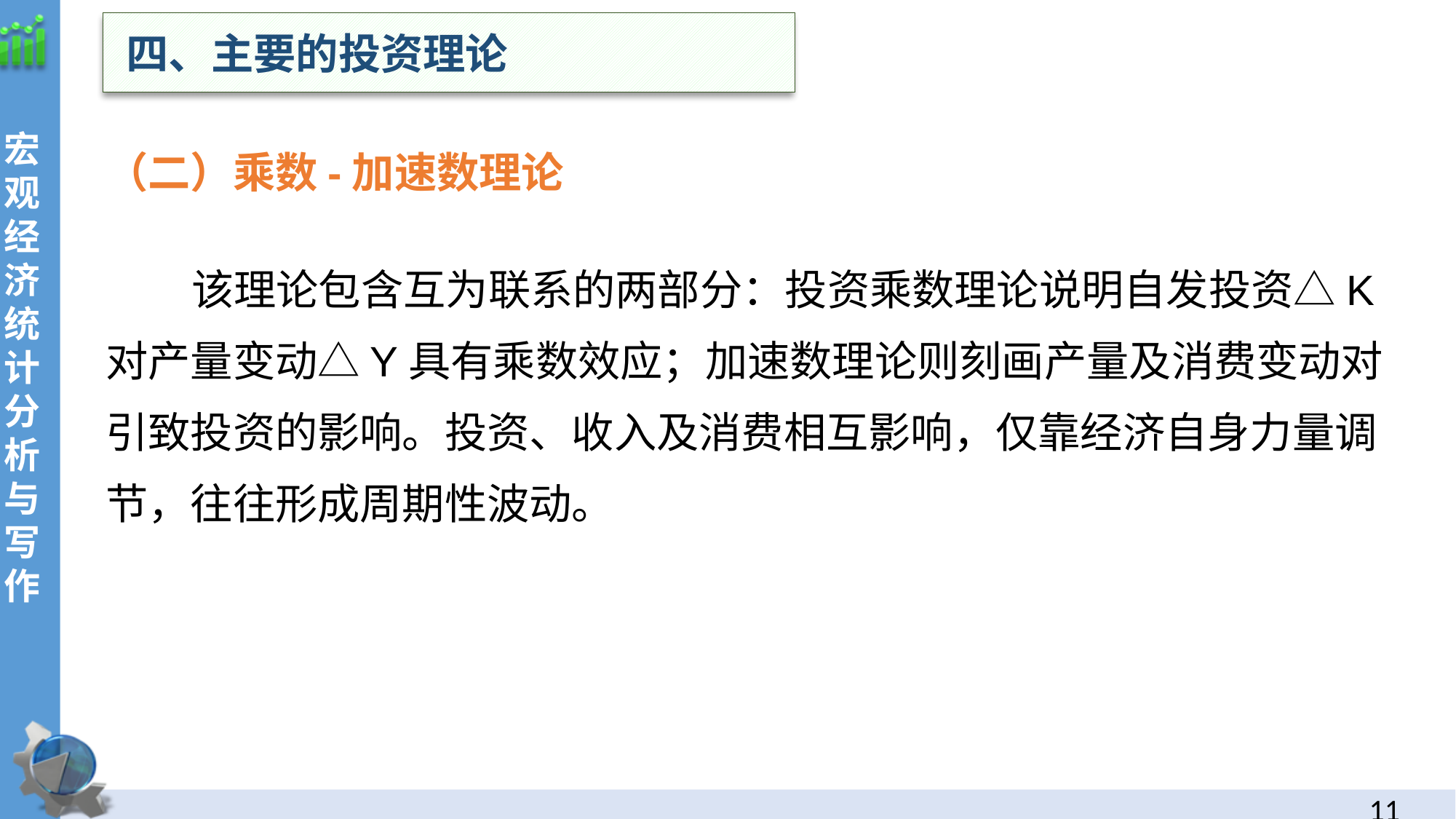

四、主要的投资理论
（二）乘数-加速数理论
该理论包含互为联系的两部分：投资乘数理论说明自发投资△K对产量变动△Y具有乘数效应；加速数理论则刻画产量及消费变动对引致投资的影响。投资、收入及消费相互影响，仅靠经济自身力量调节，往往形成周期性波动。
11